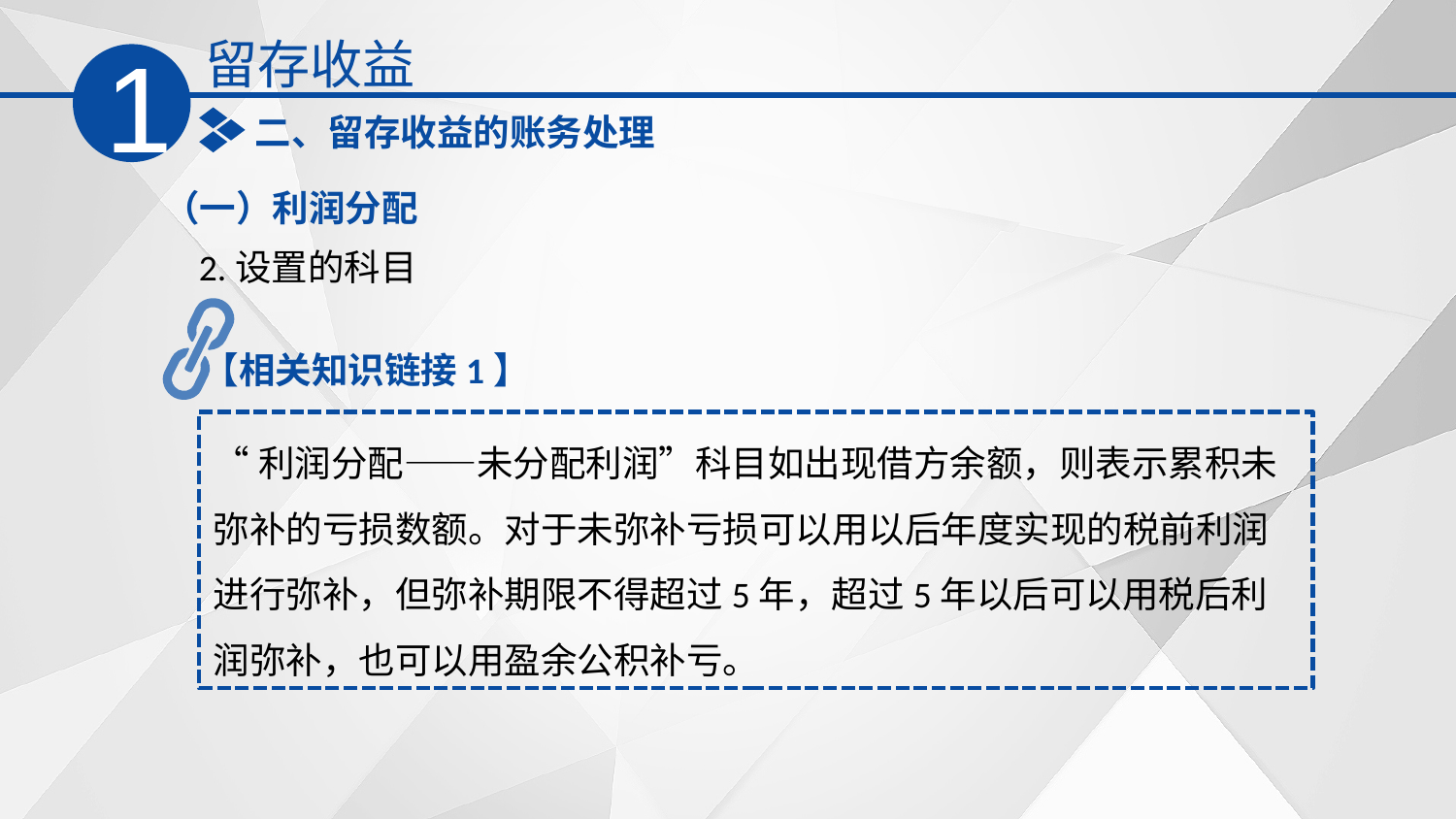

留存收益
1

二、留存收益的账务处理

（一）利润分配
2.设置的科目

【相关知识链接1】
“利润分配——未分配利润”科目如出现借方余额，则表示累积未弥补的亏损数额。对于未弥补亏损可以用以后年度实现的税前利润进行弥补，但弥补期限不得超过5年，超过5年以后可以用税后利润弥补，也可以用盈余公积补亏。